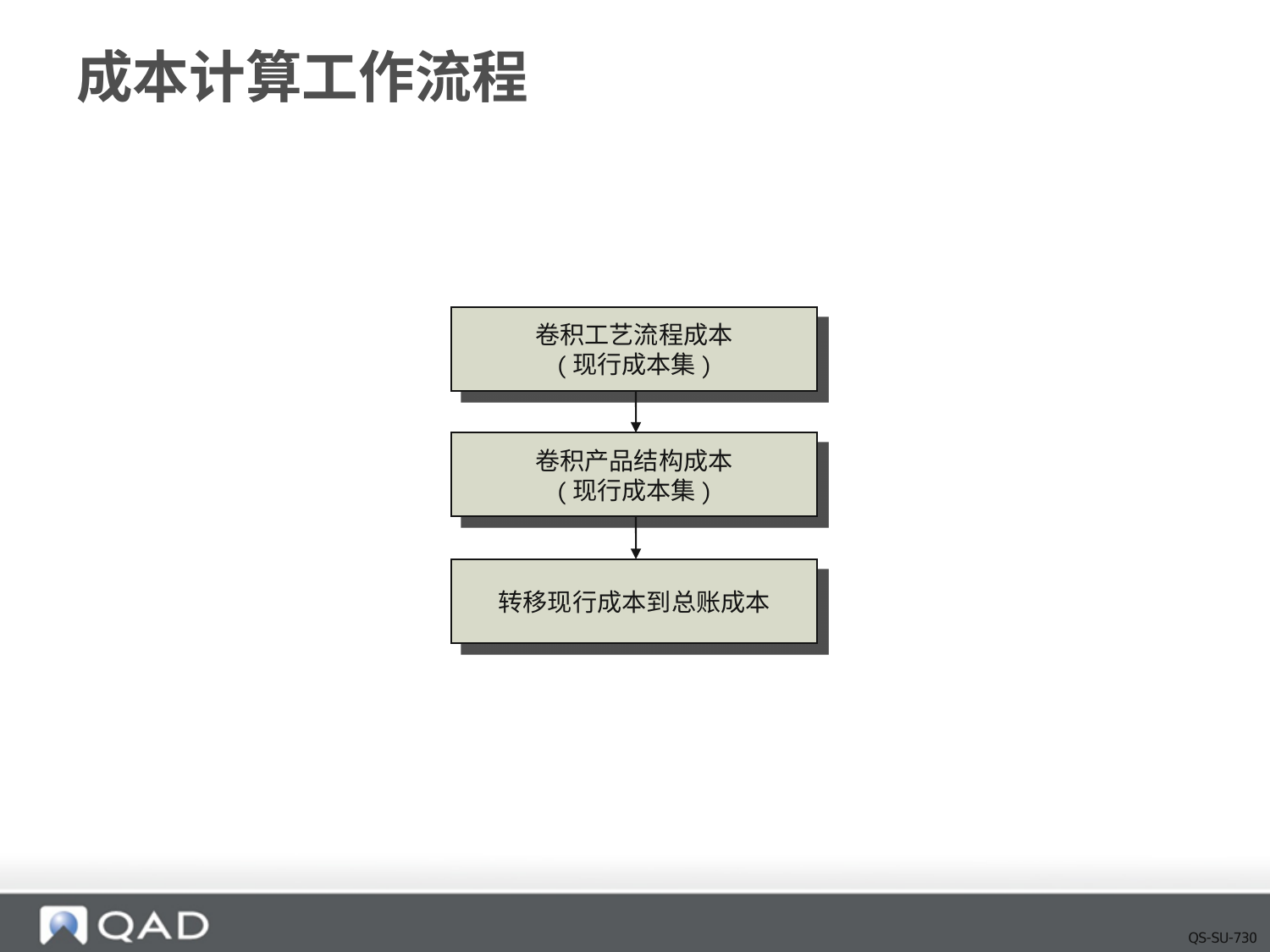

# 成本计算工作流程
卷积工艺流程成本
(现行成本集)

卷积产品结构成本
(现行成本集)

转移现行成本到总账成本
QS-SU-730